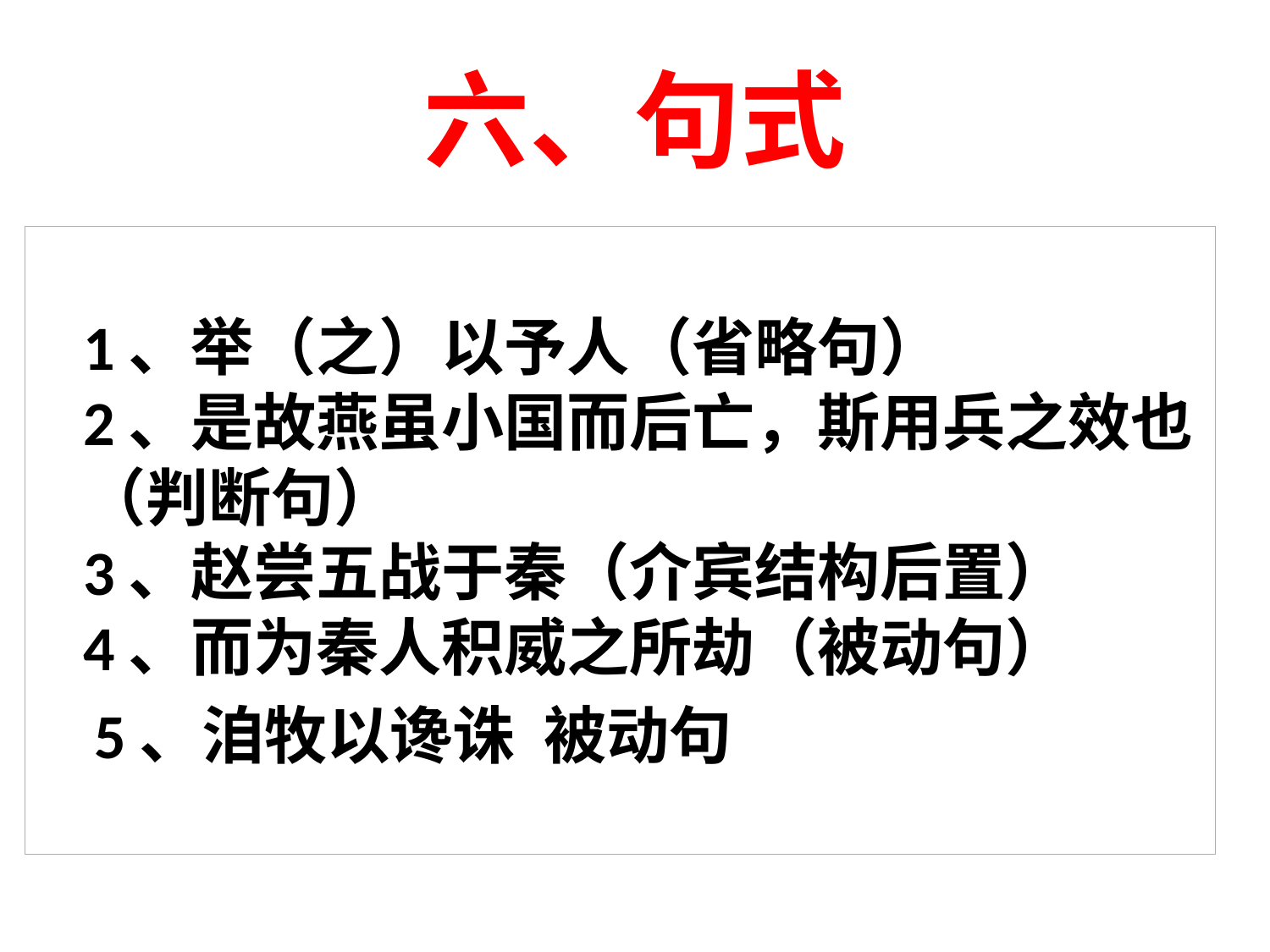

# 六、句式
1、举（之）以予人（省略句）
2、是故燕虽小国而后亡，斯用兵之效也（判断句）
3、赵尝五战于秦（介宾结构后置）
4、而为秦人积威之所劫（被动句）
    5、洎牧以谗诛  被动句